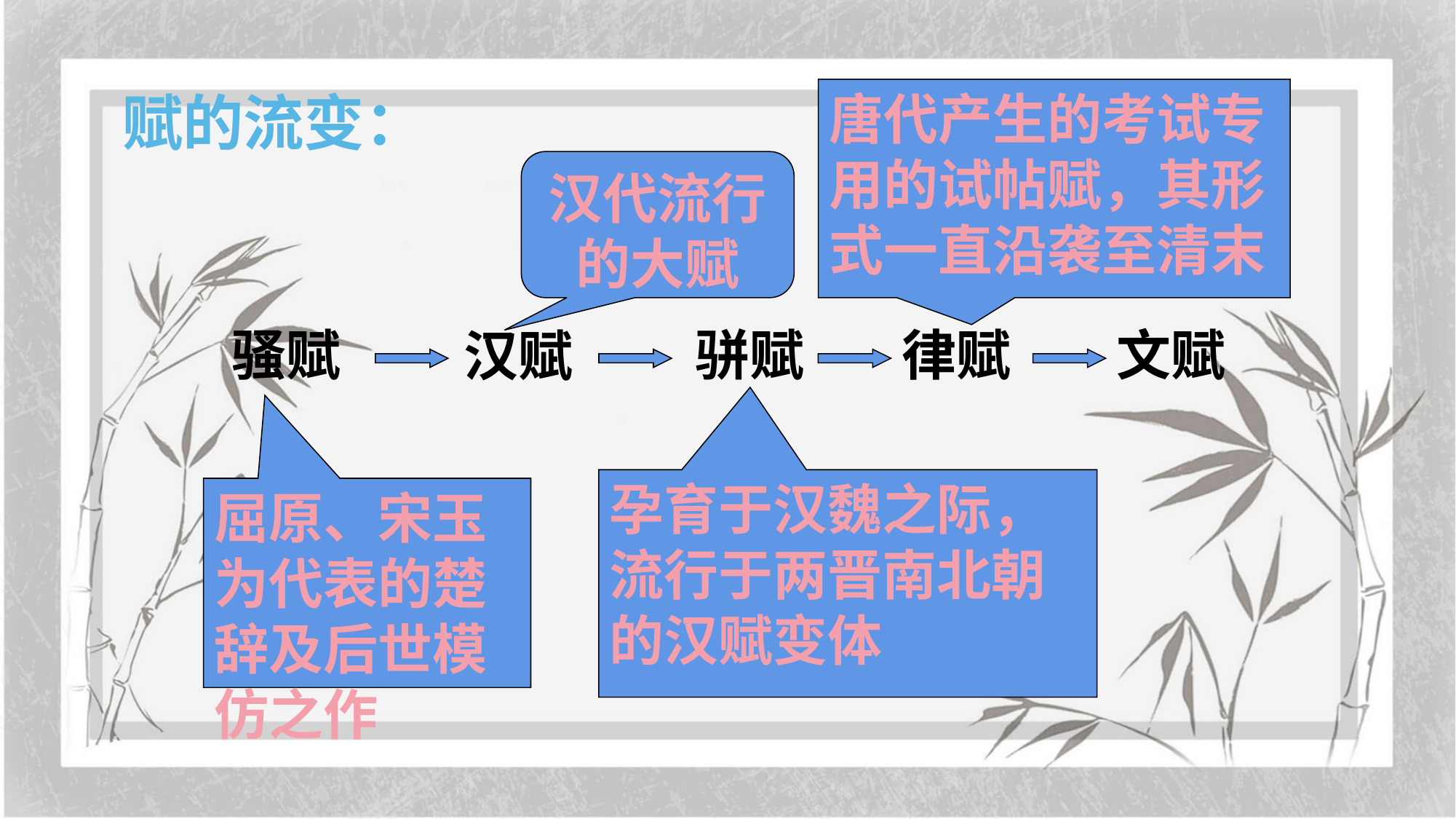

唐代产生的考试专用的试帖赋，其形式一直沿袭至清末
赋的流变：
汉代流行的大赋
骚赋
骈赋
律赋
文赋
汉赋

孕育于汉魏之际，
流行于两晋南北朝
的汉赋变体
屈原、宋玉为代表的楚辞及后世模仿之作